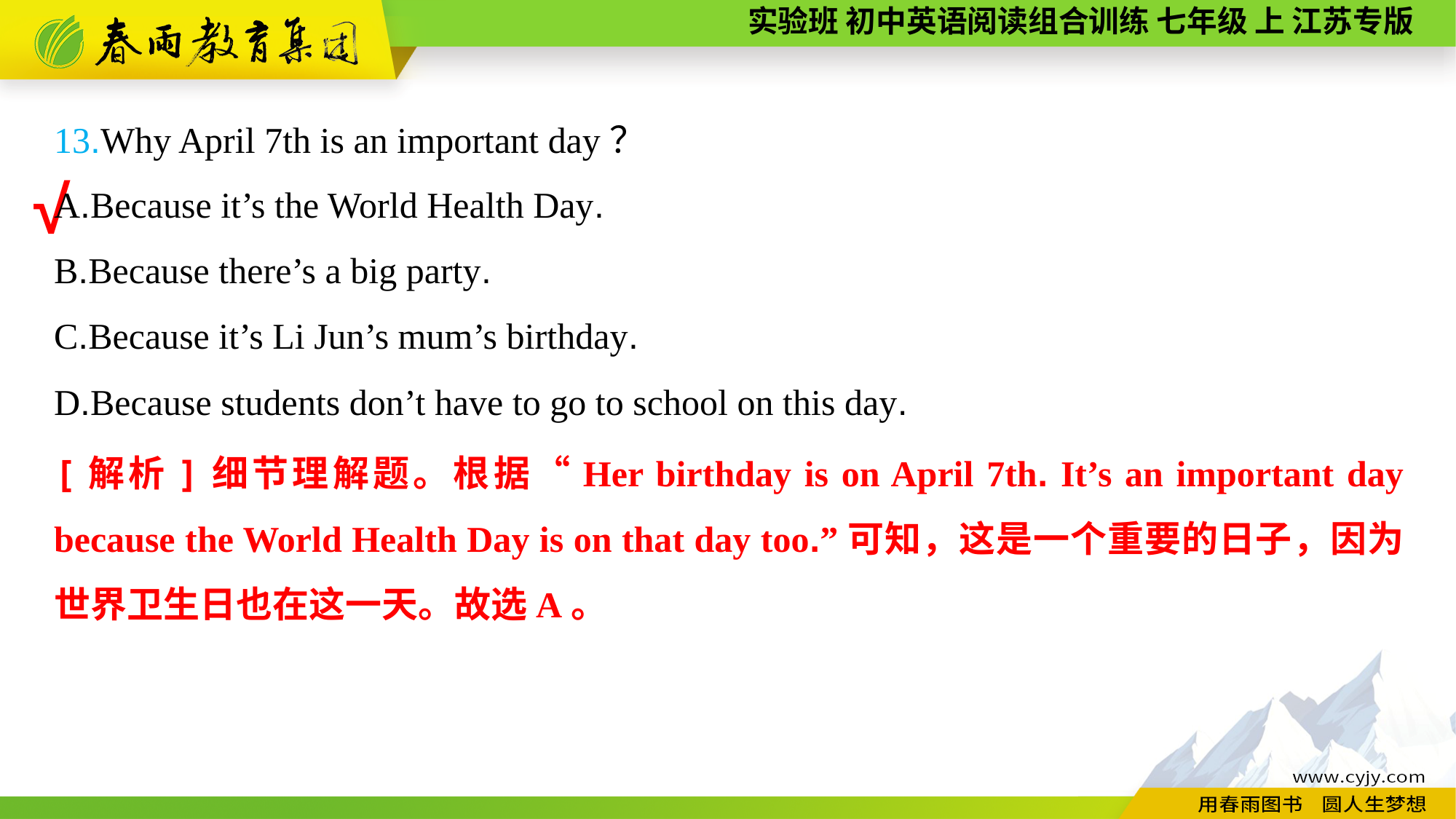

13.Why April 7th is an important day？
A.Because it’s the World Health Day.
B.Because there’s a big party.
C.Because it’s Li Jun’s mum’s birthday.
D.Because students don’t have to go to school on this day.
√
[解析]细节理解题。根据“Her birthday is on April 7th. It’s an important day because the World Health Day is on that day too.”可知，这是一个重要的日子，因为世界卫生日也在这一天。故选A。